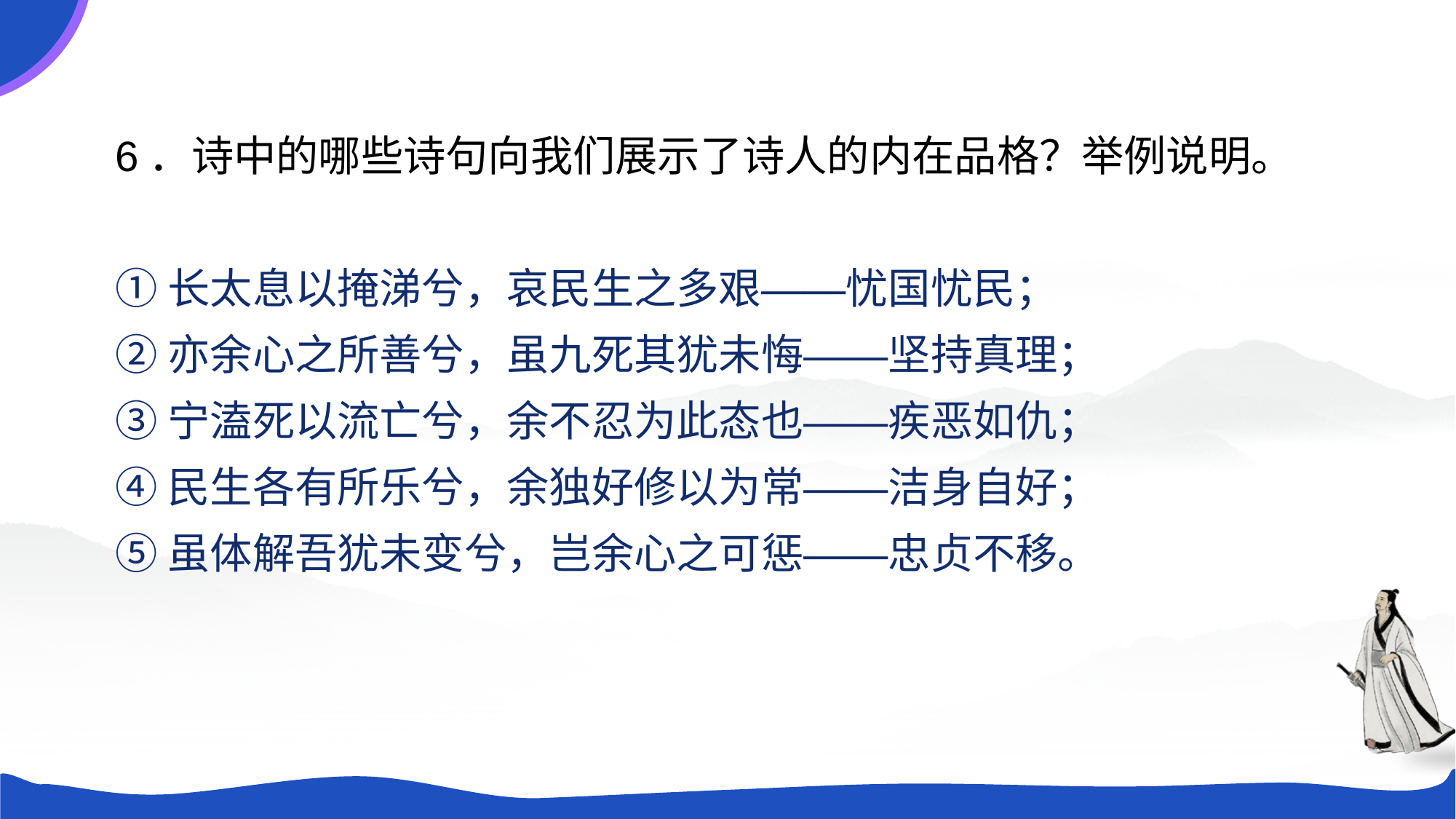

6．诗中的哪些诗句向我们展示了诗人的内在品格？举例说明。

①长太息以掩涕兮，哀民生之多艰——忧国忧民；
②亦余心之所善兮，虽九死其犹未悔——坚持真理；
③宁溘死以流亡兮，余不忍为此态也——疾恶如仇；
④民生各有所乐兮，余独好修以为常——洁身自好；
⑤虽体解吾犹未变兮，岂余心之可惩——忠贞不移。